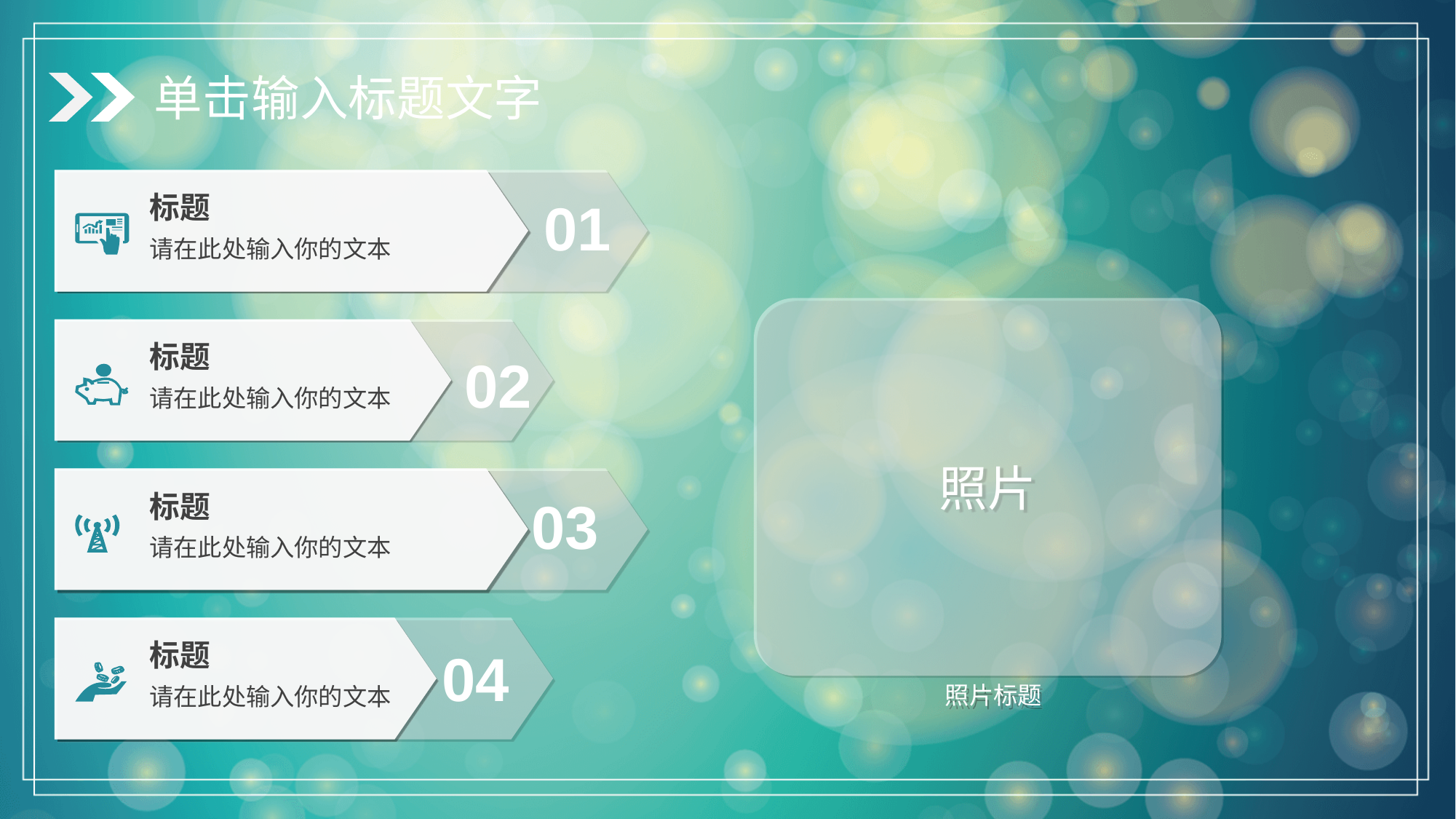

单击输入标题文字

标题
请在此处输入你的文本
01

照片

标题
请在此处输入你的文本
02

标题
请在此处输入你的文本
03

标题
请在此处输入你的文本
04

照片标题